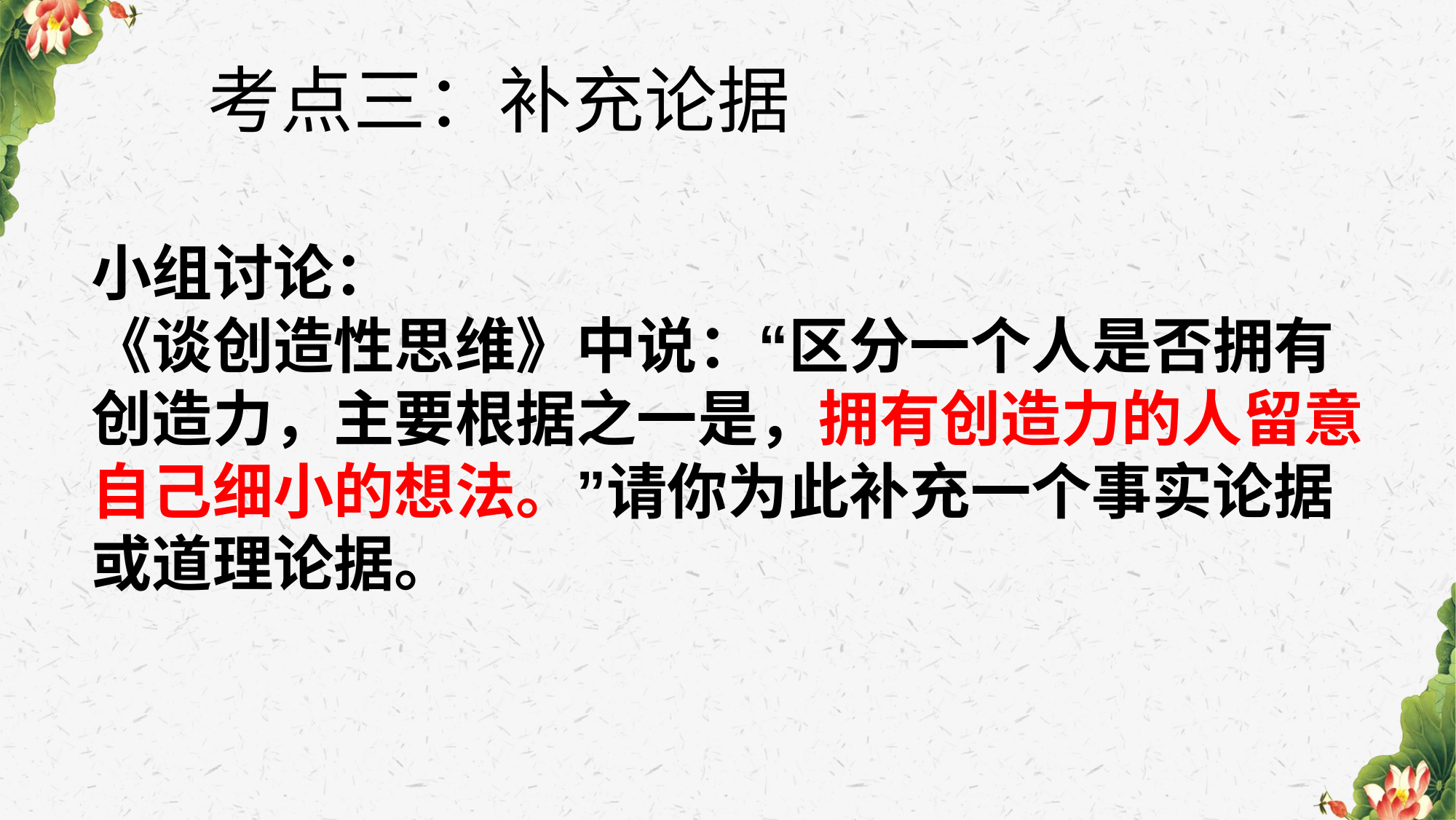

考点三：补充论据
小组讨论：
《谈创造性思维》中说：“区分一个人是否拥有创造力，主要根据之一是，拥有创造力的人留意自己细小的想法。”请你为此补充一个事实论据或道理论据。